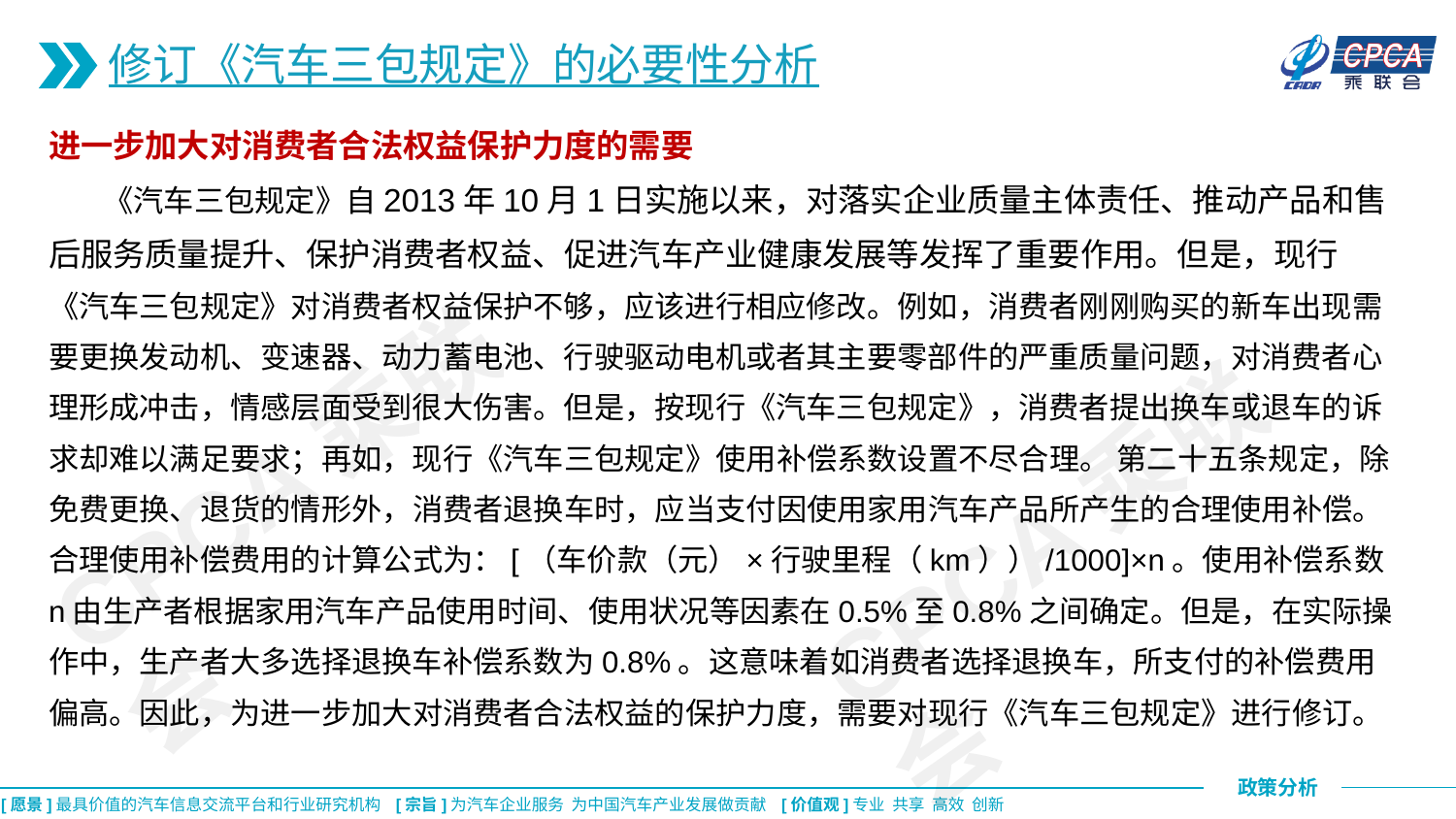

修订《汽车三包规定》的必要性分析
进一步加大对消费者合法权益保护力度的需要
       《汽车三包规定》自2013年10月1日实施以来，对落实企业质量主体责任、推动产品和售后服务质量提升、保护消费者权益、促进汽车产业健康发展等发挥了重要作用。但是，现行《汽车三包规定》对消费者权益保护不够，应该进行相应修改。例如，消费者刚刚购买的新车出现需要更换发动机、变速器、动力蓄电池、行驶驱动电机或者其主要零部件的严重质量问题，对消费者心理形成冲击，情感层面受到很大伤害。但是，按现行《汽车三包规定》，消费者提出换车或退车的诉求却难以满足要求；再如，现行《汽车三包规定》使用补偿系数设置不尽合理。 第二十五条规定，除免费更换、退货的情形外，消费者退换车时，应当支付因使用家用汽车产品所产生的合理使用补偿。合理使用补偿费用的计算公式为：[（车价款（元）×行驶里程（km））/1000]×n。使用补偿系数n由生产者根据家用汽车产品使用时间、使用状况等因素在0.5%至0.8%之间确定。但是，在实际操作中，生产者大多选择退换车补偿系数为0.8%。这意味着如消费者选择退换车，所支付的补偿费用偏高。因此，为进一步加大对消费者合法权益的保护力度，需要对现行《汽车三包规定》进行修订。
CPCA乘联会
CPCA乘联会